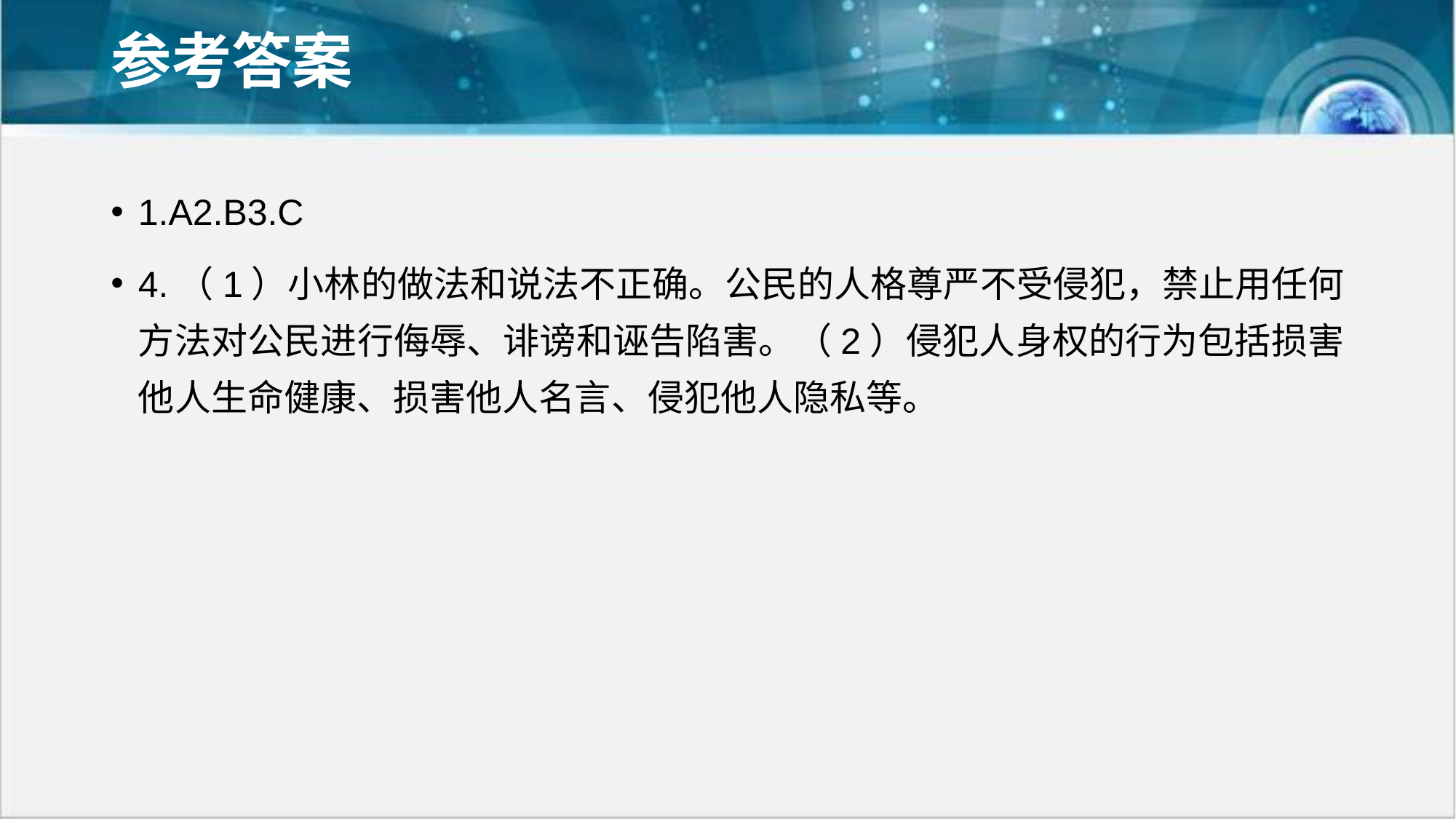

# 参考答案
1.A2.B3.C
4.（1）小林的做法和说法不正确。公民的人格尊严不受侵犯，禁止用任何方法对公民进行侮辱、诽谤和诬告陷害。（2）侵犯人身权的行为包括损害他人生命健康、损害他人名言、侵犯他人隐私等。